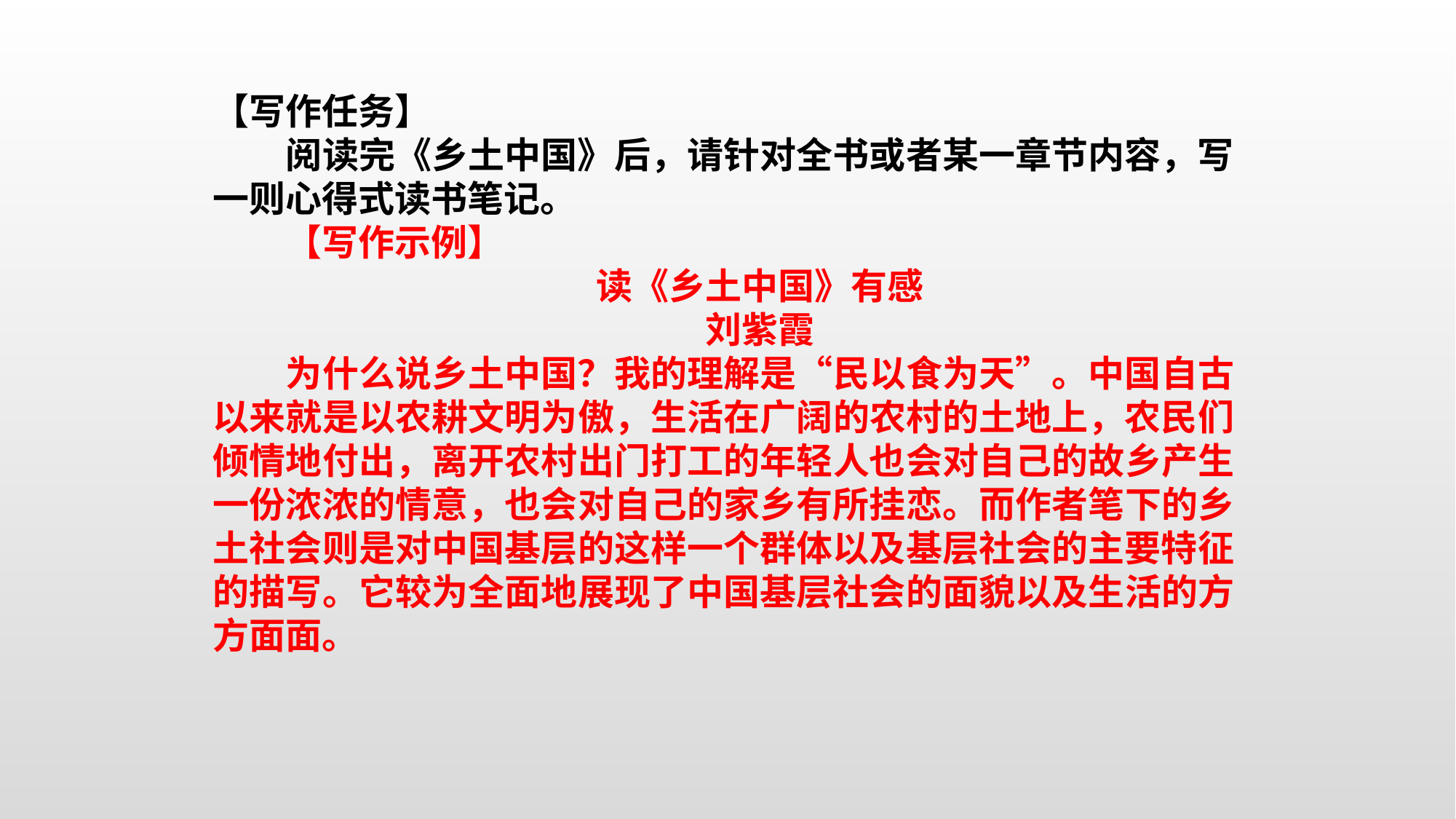

【写作任务】
阅读完《乡土中国》后，请针对全书或者某一章节内容，写一则心得式读书笔记。
【写作示例】
读《乡土中国》有感
刘紫霞
为什么说乡土中国？我的理解是“民以食为天”。中国自古以来就是以农耕文明为傲，生活在广阔的农村的土地上，农民们倾情地付出，离开农村出门打工的年轻人也会对自己的故乡产生一份浓浓的情意，也会对自己的家乡有所挂恋。而作者笔下的乡土社会则是对中国基层的这样一个群体以及基层社会的主要特征的描写。它较为全面地展现了中国基层社会的面貌以及生活的方方面面。